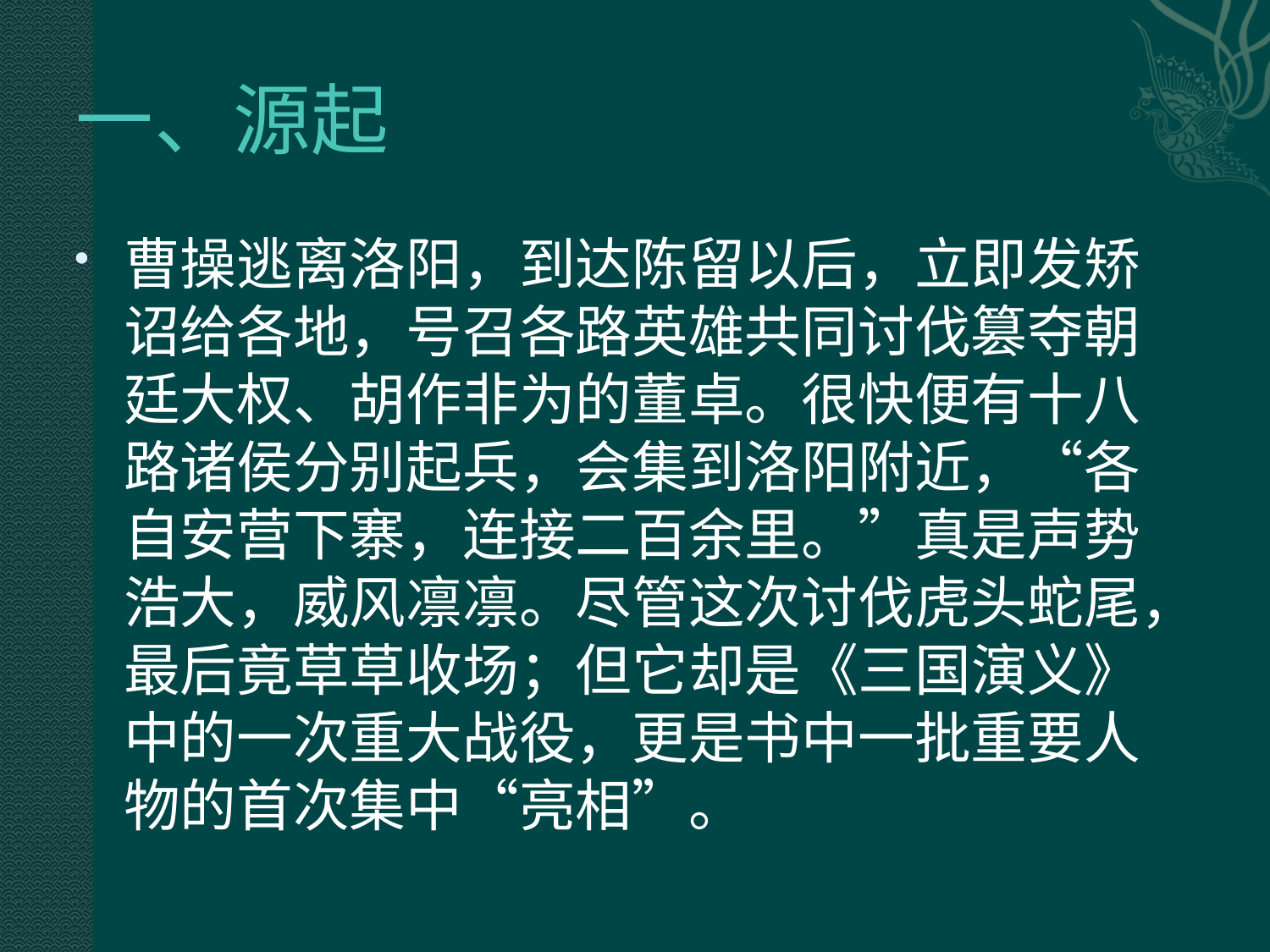

# 一、源起
曹操逃离洛阳，到达陈留以后，立即发矫诏给各地，号召各路英雄共同讨伐篡夺朝廷大权、胡作非为的董卓。很快便有十八路诸侯分别起兵，会集到洛阳附近，“各 自安营下寨，连接二百余里。”真是声势浩大，威风凛凛。尽管这次讨伐虎头蛇尾，最后竟草草收场；但它却是《三国演义》中的一次重大战役，更是书中一批重要人 物的首次集中“亮相”。